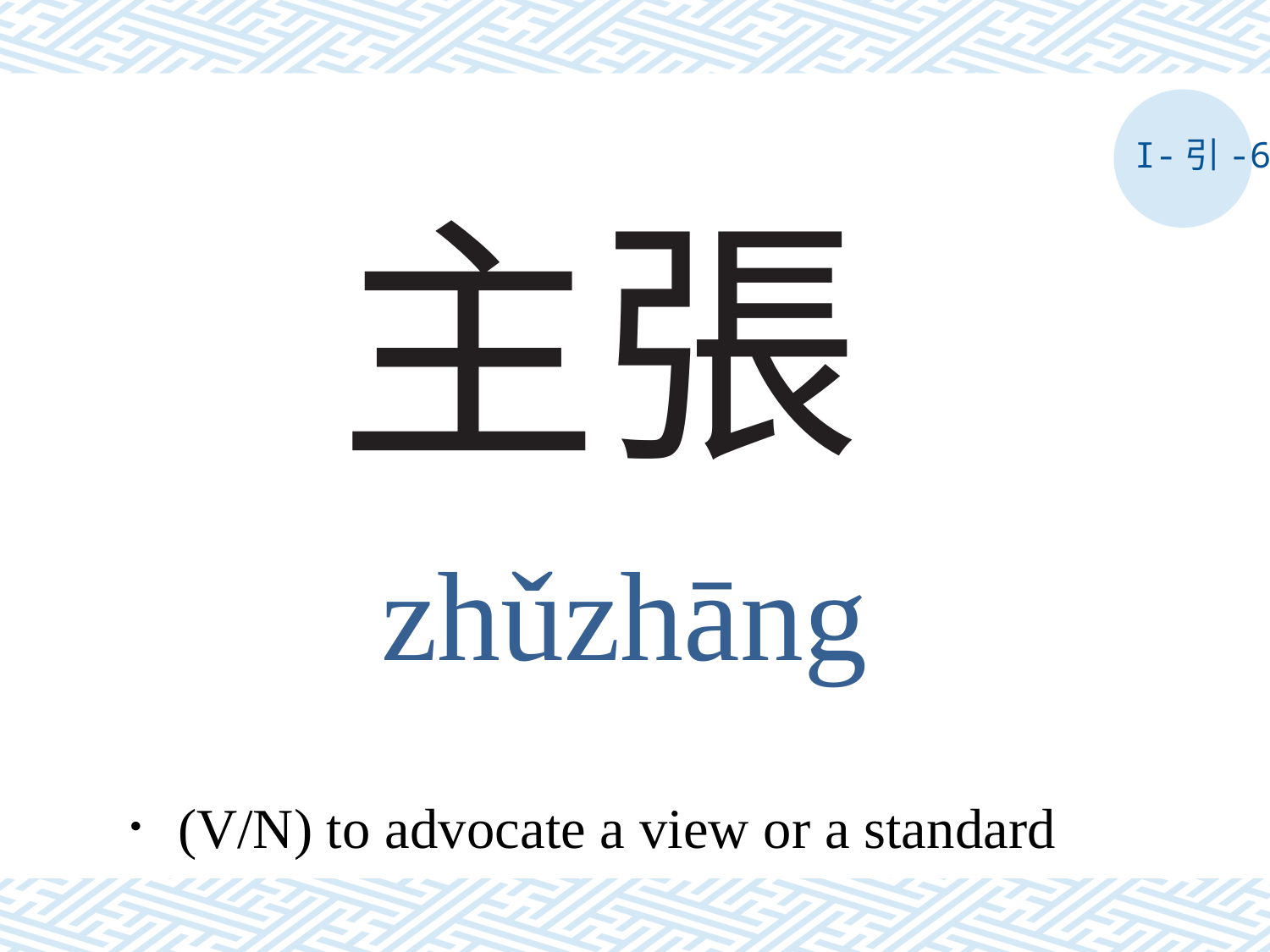

I-引-6

# 主張
zhǔzhāng
．(V/N) to advocate a view or a standard